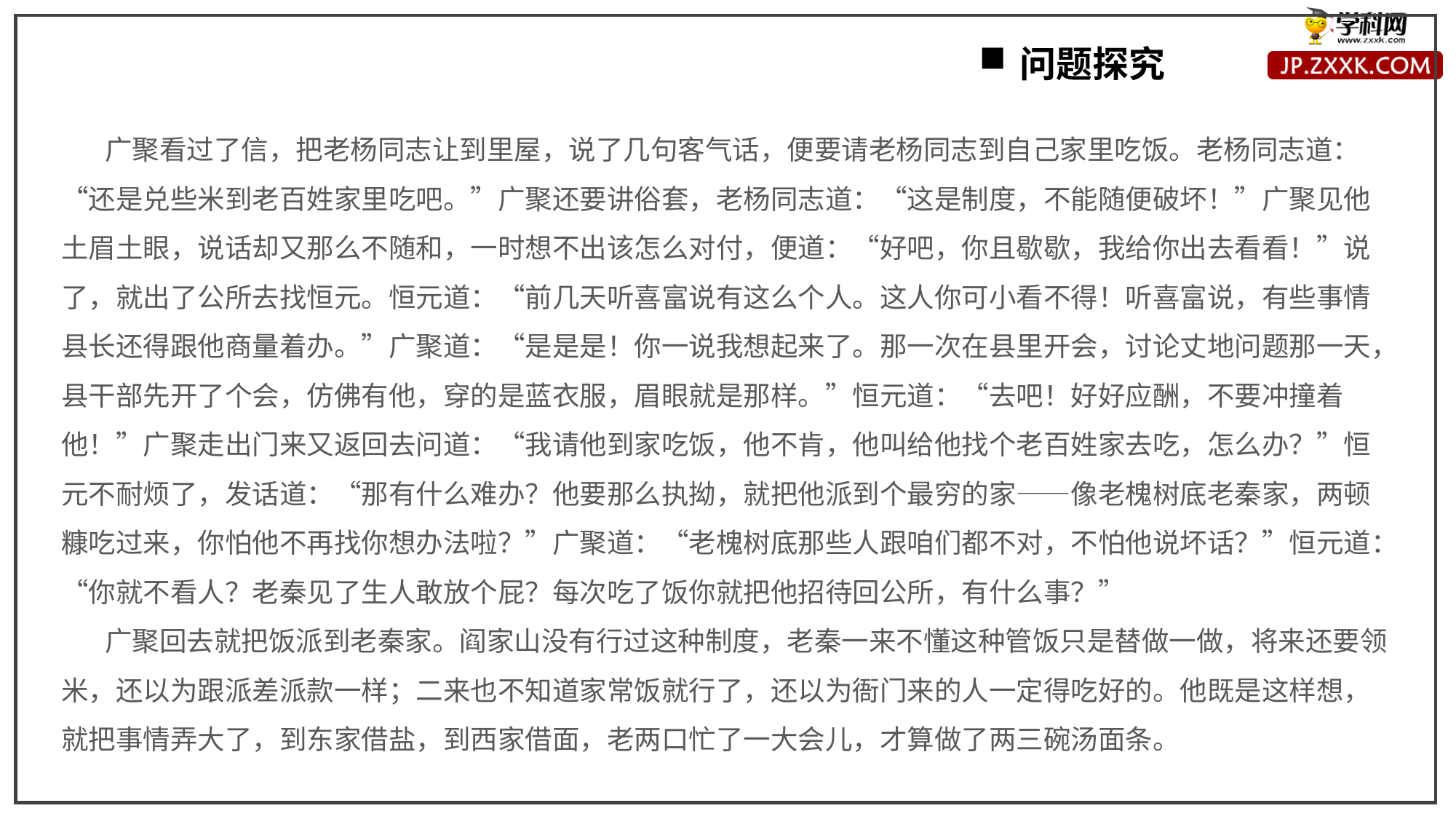

问题探究
      广聚看过了信，把老杨同志让到里屋，说了几句客气话，便要请老杨同志到自己家里吃饭。老杨同志道：“还是兑些米到老百姓家里吃吧。”广聚还要讲俗套，老杨同志道：“这是制度，不能随便破坏！”广聚见他土眉土眼，说话却又那么不随和，一时想不出该怎么对付，便道：“好吧，你且歇歇，我给你出去看看！”说了，就出了公所去找恒元。恒元道：“前几天听喜富说有这么个人。这人你可小看不得！听喜富说，有些事情县长还得跟他商量着办。”广聚道：“是是是！你一说我想起来了。那一次在县里开会，讨论丈地问题那一天，县干部先开了个会，仿佛有他，穿的是蓝衣服，眉眼就是那样。”恒元道：“去吧！好好应酬，不要冲撞着他！”广聚走出门来又返回去问道：“我请他到家吃饭，他不肯，他叫给他找个老百姓家去吃，怎么办？”恒元不耐烦了，发话道：“那有什么难办？他要那么执拗，就把他派到个最穷的家——像老槐树底老秦家，两顿糠吃过来，你怕他不再找你想办法啦？”广聚道：“老槐树底那些人跟咱们都不对，不怕他说坏话？”恒元道：“你就不看人？老秦见了生人敢放个屁？每次吃了饭你就把他招待回公所，有什么事？”
      广聚回去就把饭派到老秦家。阎家山没有行过这种制度，老秦一来不懂这种管饭只是替做一做，将来还要领米，还以为跟派差派款一样；二来也不知道家常饭就行了，还以为衙门来的人一定得吃好的。他既是这样想，就把事情弄大了，到东家借盐，到西家借面，老两口忙了一大会儿，才算做了两三碗汤面条。